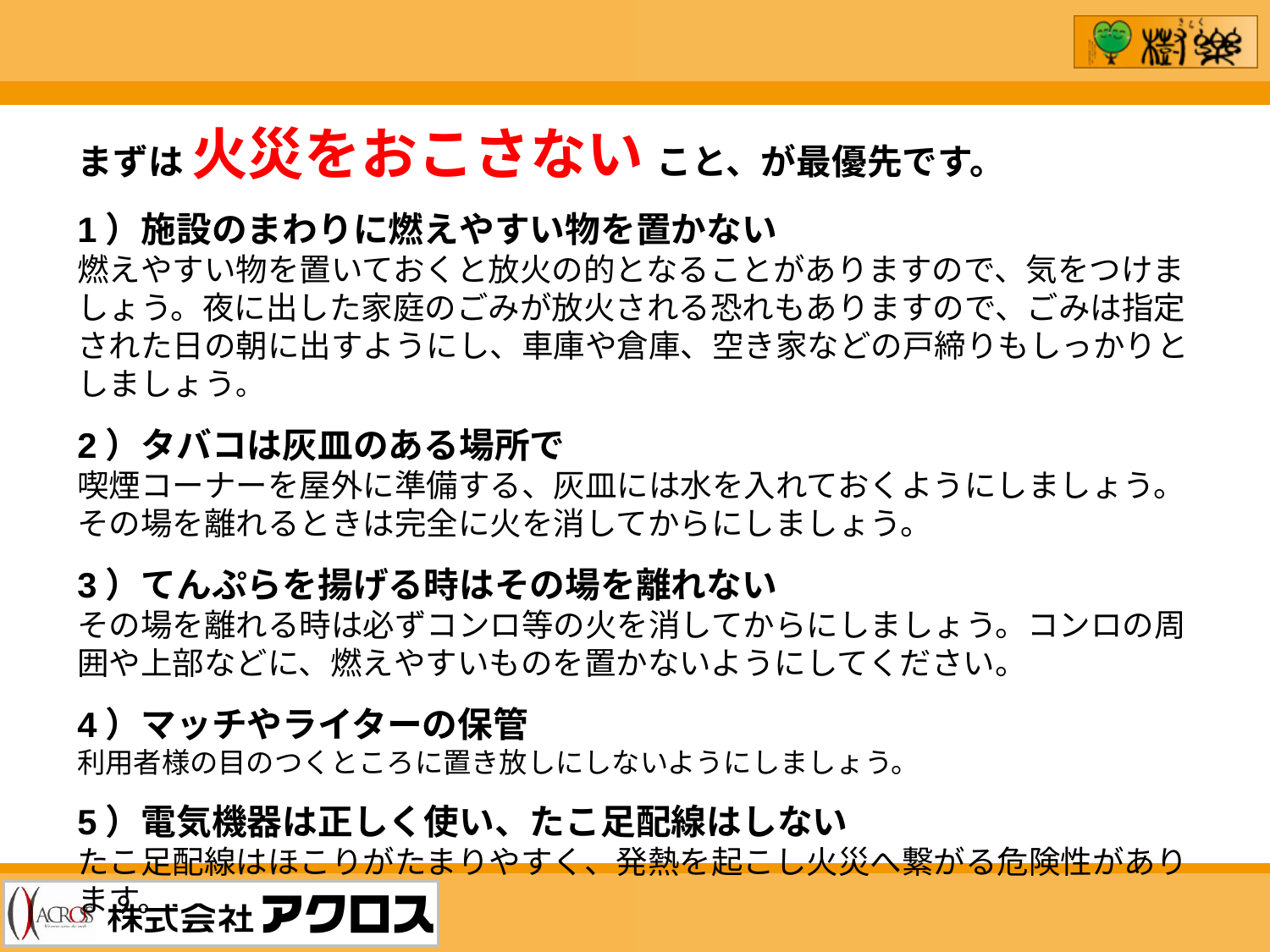

まずは 火災をおこさない こと、が最優先です。

1）施設のまわりに燃えやすい物を置かない
燃えやすい物を置いておくと放火の的となることがありますので、気をつけましょう。夜に出した家庭のごみが放火される恐れもありますので、ごみは指定された日の朝に出すようにし、車庫や倉庫、空き家などの戸締りもしっかりとしましょう。

2）タバコは灰皿のある場所で
喫煙コーナーを屋外に準備する、灰皿には水を入れておくようにしましょう。その場を離れるときは完全に火を消してからにしましょう。

3）てんぷらを揚げる時はその場を離れない
その場を離れる時は必ずコンロ等の火を消してからにしましょう。コンロの周囲や上部などに、燃えやすいものを置かないようにしてください。

4）マッチやライターの保管
利用者様の目のつくところに置き放しにしないようにしましょう。

5）電気機器は正しく使い、たこ足配線はしない
たこ足配線はほこりがたまりやすく、発熱を起こし火災へ繋がる危険性があります。